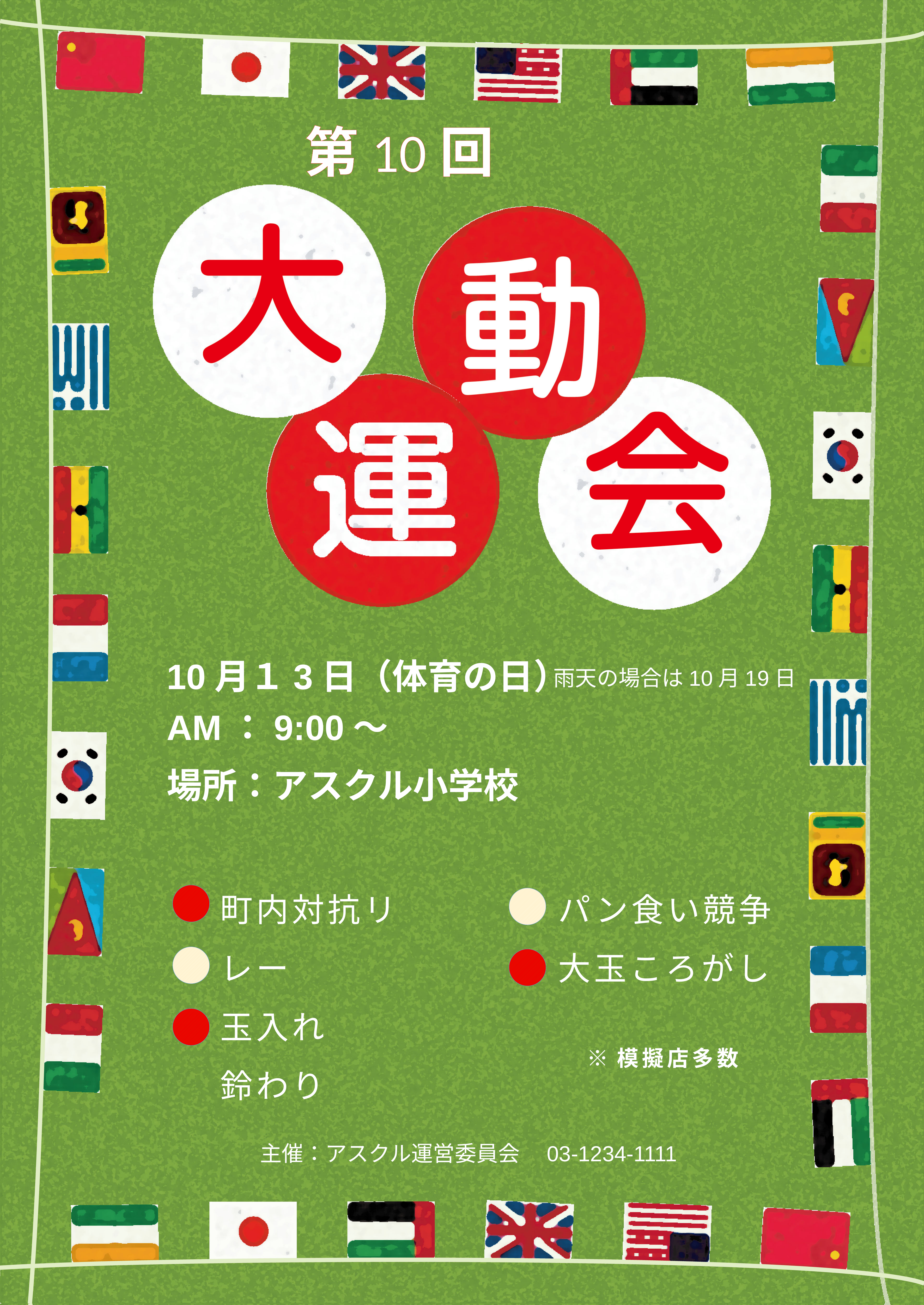

第10回
10月１3日（体育の日）
AM：9:00～
雨天の場合は10月19日
場所：アスクル小学校
町内対抗リレー
玉入れ
鈴わり
パン食い競争
大玉ころがし

※模擬店多数
主催：アスクル運営委員会　03‐1234‐1111